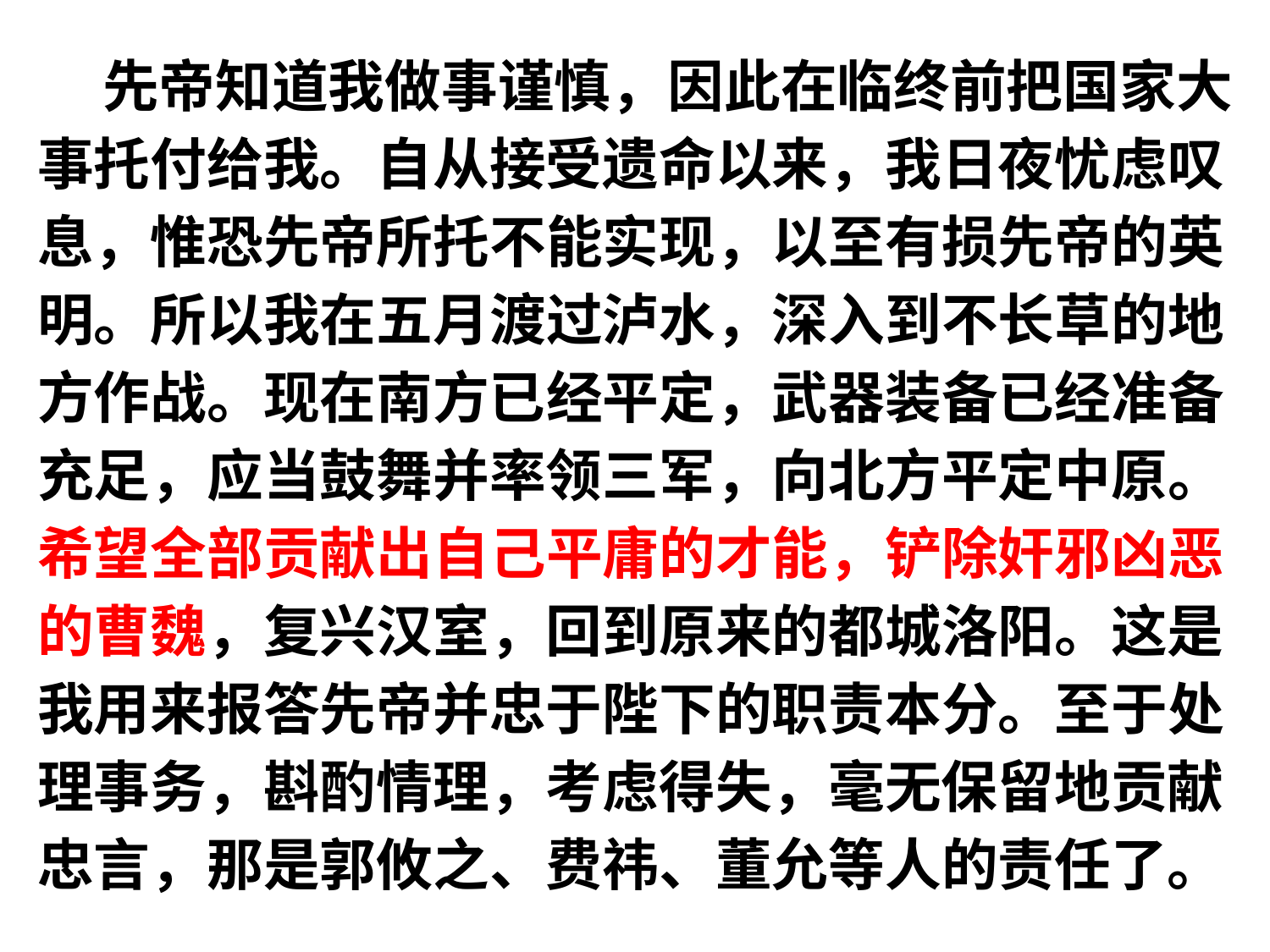

先帝知道我做事谨慎，因此在临终前把国家大事托付给我。自从接受遗命以来，我日夜忧虑叹息，惟恐先帝所托不能实现，以至有损先帝的英明。所以我在五月渡过泸水，深入到不长草的地方作战。现在南方已经平定，武器装备已经准备充足，应当鼓舞并率领三军，向北方平定中原。希望全部贡献出自己平庸的才能，铲除奸邪凶恶的曹魏，复兴汉室，回到原来的都城洛阳。这是我用来报答先帝并忠于陛下的职责本分。至于处理事务，斟酌情理，考虑得失，毫无保留地贡献忠言，那是郭攸之、费祎、董允等人的责任了。